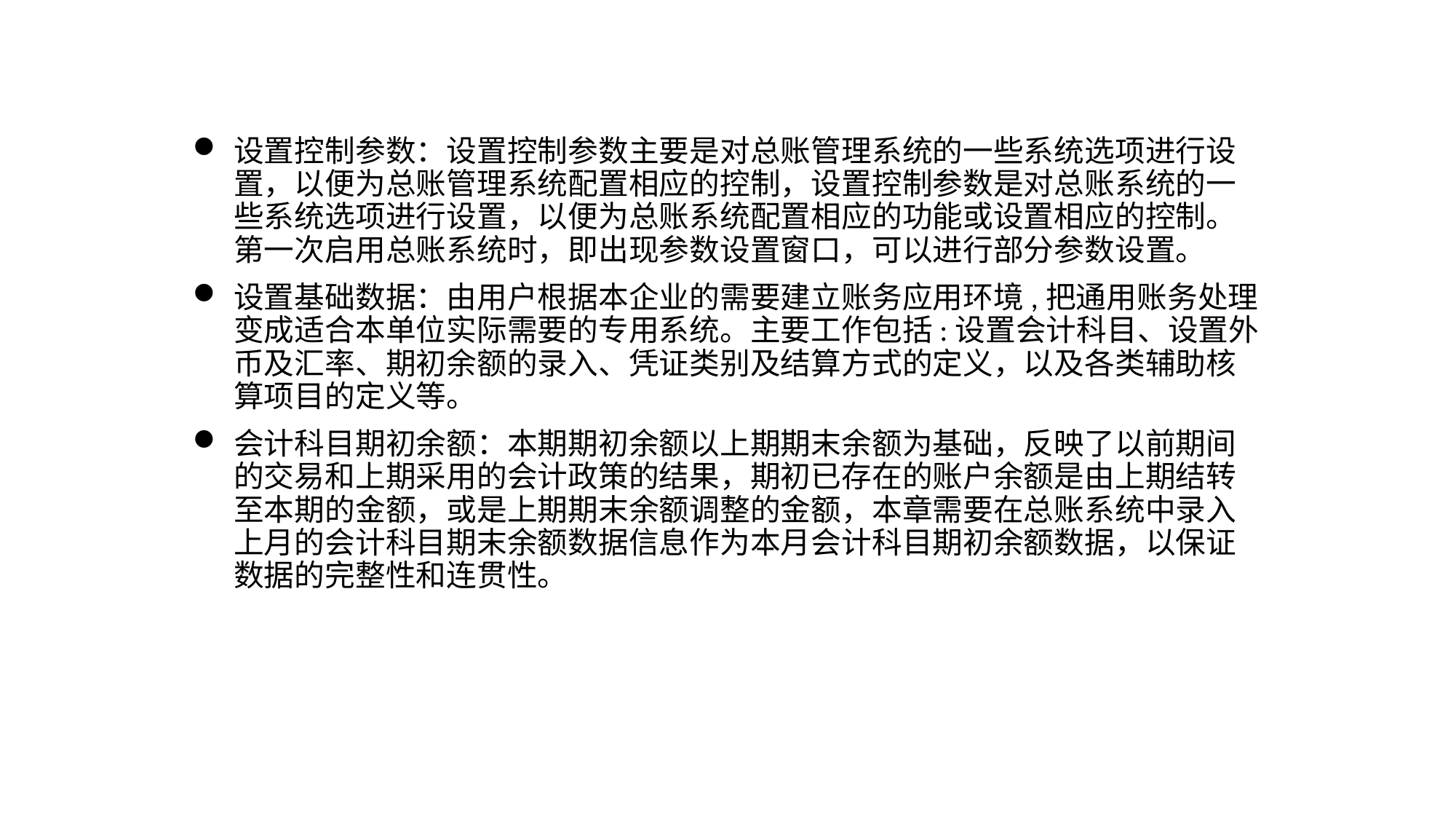

设置控制参数：设置控制参数主要是对总账管理系统的一些系统选项进行设置，以便为总账管理系统配置相应的控制，设置控制参数是对总账系统的一些系统选项进行设置，以便为总账系统配置相应的功能或设置相应的控制。第一次启用总账系统时，即出现参数设置窗口，可以进行部分参数设置。
设置基础数据：由用户根据本企业的需要建立账务应用环境,把通用账务处理变成适合本单位实际需要的专用系统。主要工作包括:设置会计科目、设置外币及汇率、期初余额的录入、凭证类别及结算方式的定义，以及各类辅助核算项目的定义等。
会计科目期初余额：本期期初余额以上期期末余额为基础，反映了以前期间的交易和上期采用的会计政策的结果，期初已存在的账户余额是由上期结转至本期的金额，或是上期期末余额调整的金额，本章需要在总账系统中录入上月的会计科目期末余额数据信息作为本月会计科目期初余额数据，以保证数据的完整性和连贯性。